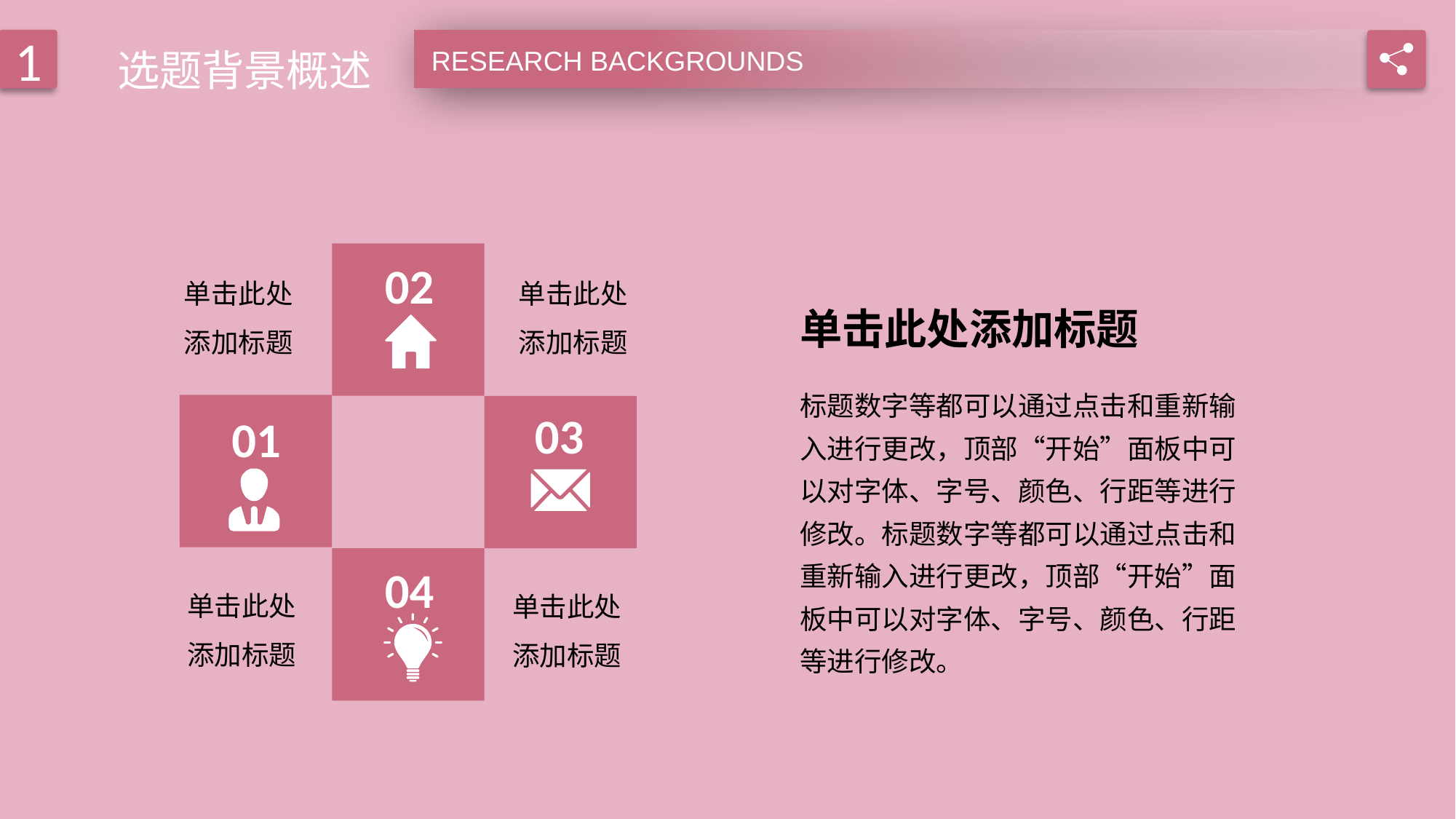

选题背景概述
1

RESEARCH BACKGROUNDS

02
单击此处
添加标题
单击此处
添加标题
单击此处添加标题

标题数字等都可以通过点击和重新输入进行更改，顶部“开始”面板中可以对字体、字号、颜色、行距等进行修改。标题数字等都可以通过点击和重新输入进行更改，顶部“开始”面板中可以对字体、字号、颜色、行距等进行修改。

03
01

04
单击此处
添加标题
单击此处
添加标题